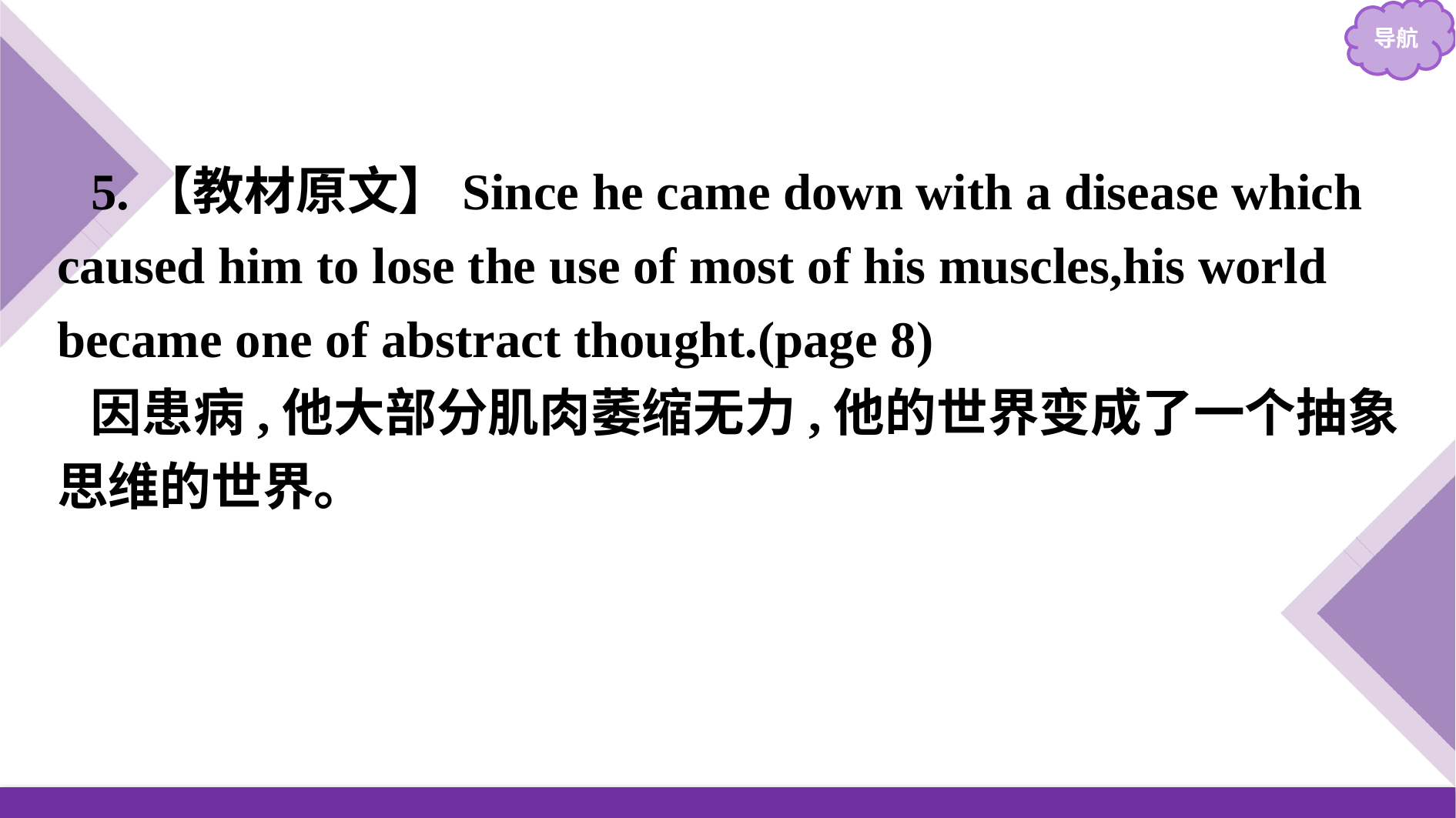

5.【教材原文】Since he came down with a disease which caused him to lose the use of most of his muscles,his world became one of abstract thought.(page 8)
因患病,他大部分肌肉萎缩无力,他的世界变成了一个抽象思维的世界。